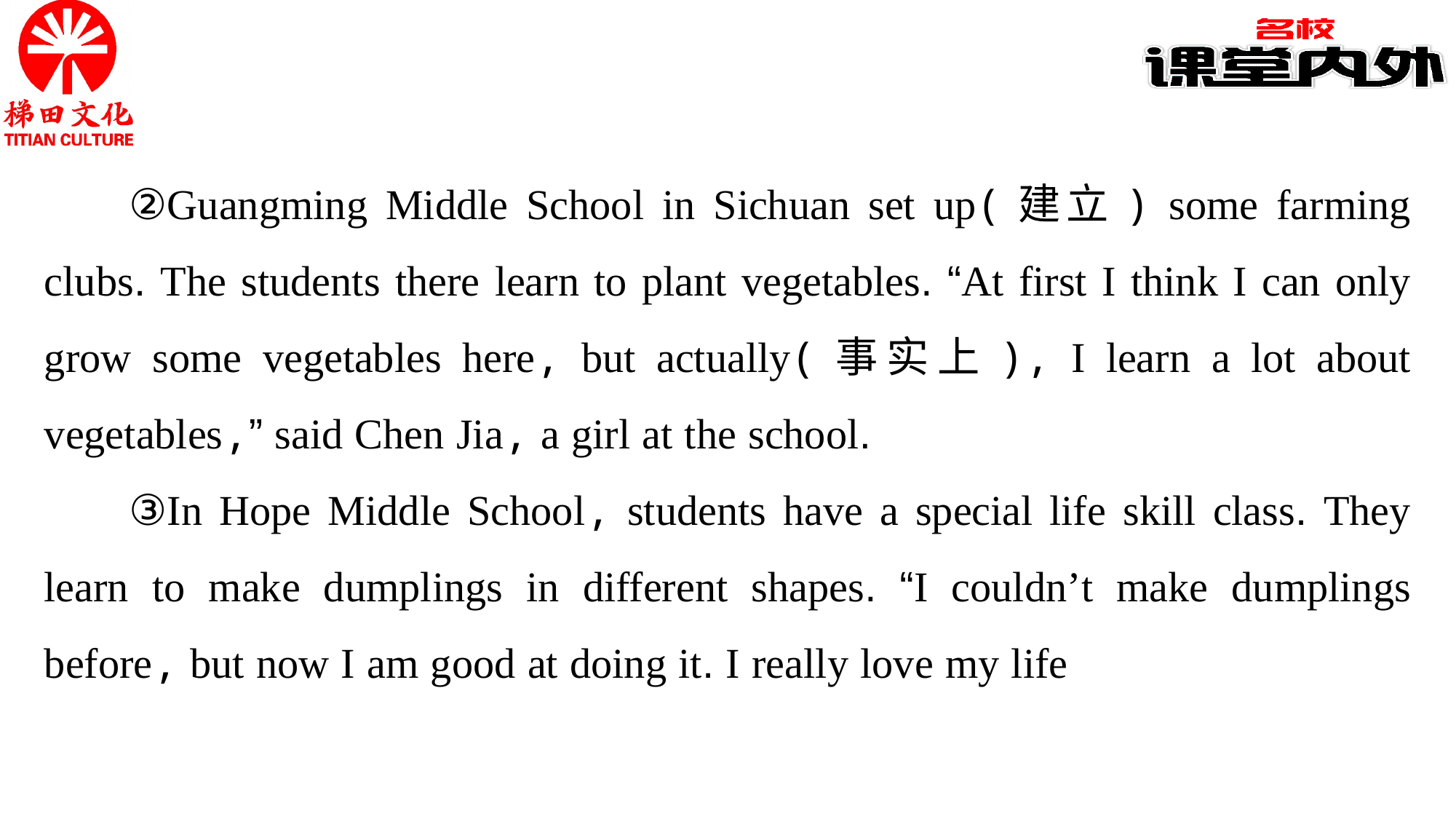

②Guangming Middle School in Sichuan set up(建立) some farming clubs. The students there learn to plant vegetables. “At first I think I can only grow some vegetables here, but actually(事实上), I learn a lot about vegetables,” said Chen Jia, a girl at the school.
③In Hope Middle School, students have a special life skill class. They learn to make dumplings in different shapes. “I couldn’t make dumplings before, but now I am good at doing it. I really love my life